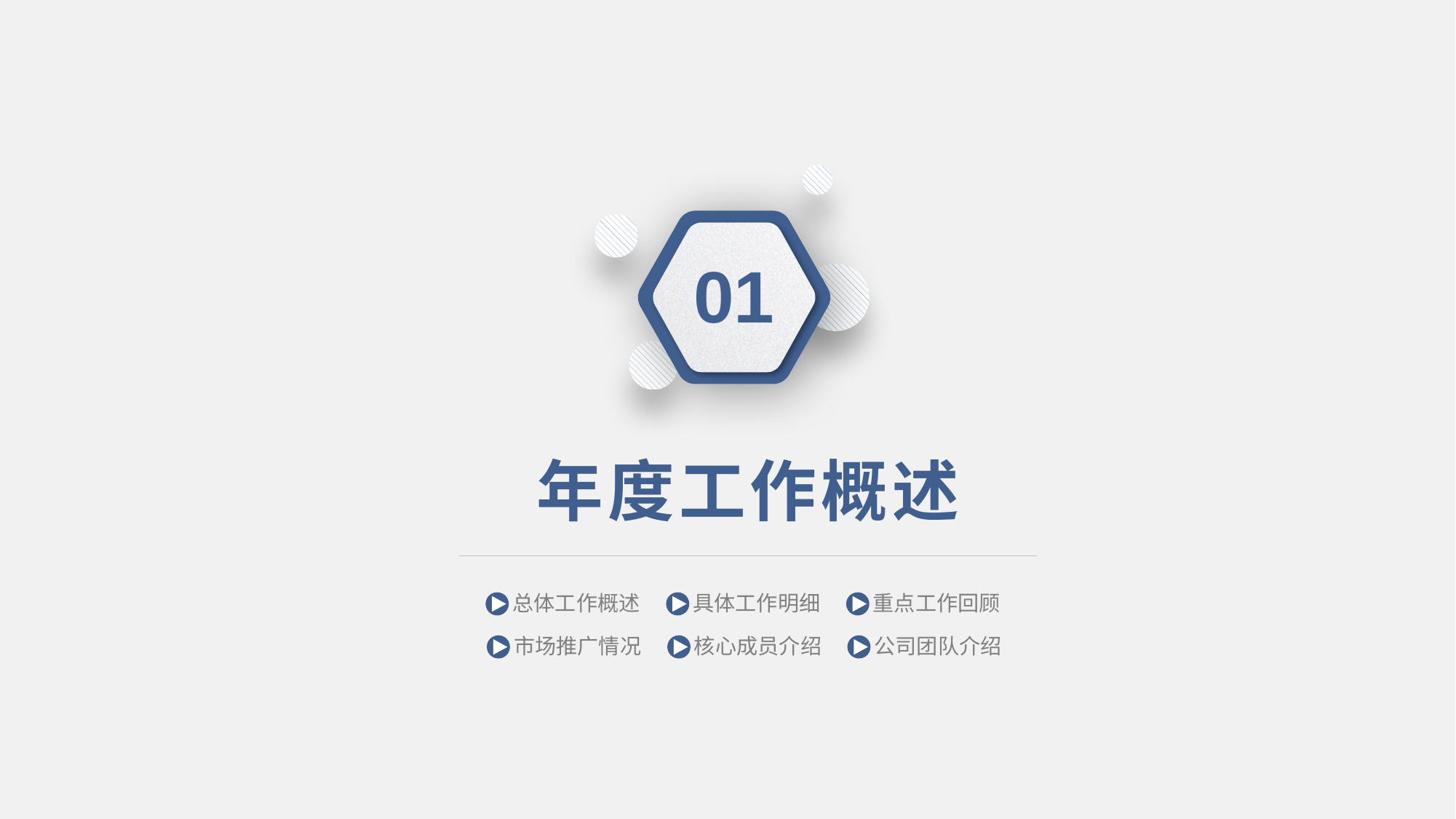

01

年度工作概述
总体工作概述

具体工作明细

重点工作回顾

市场推广情况

核心成员介绍

公司团队介绍